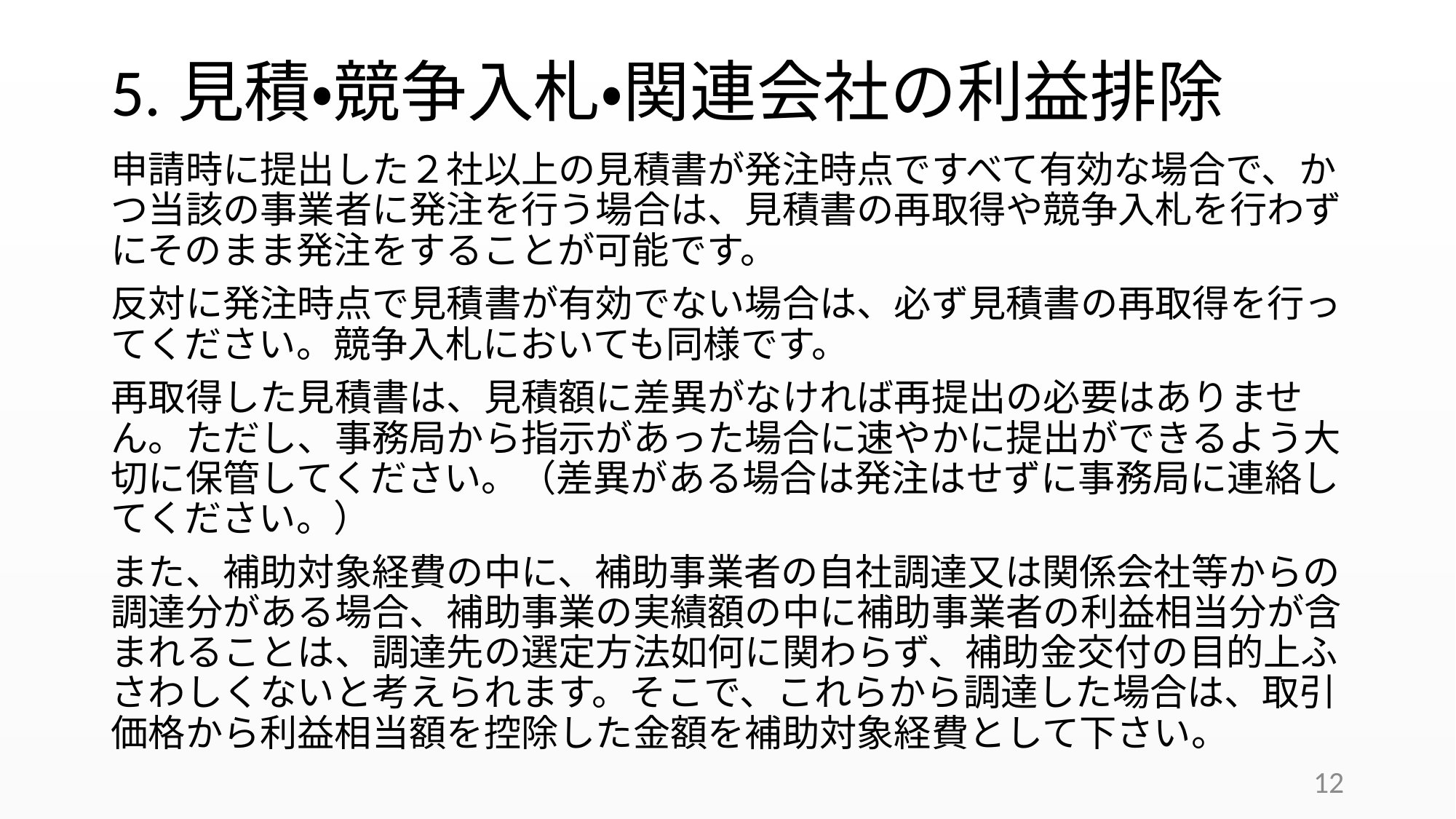

# 5.見積・競争入札・関連会社の利益排除
申請時に提出した２社以上の見積書が発注時点ですべて有効な場合で、かつ当該の事業者に発注を行う場合は、見積書の再取得や競争入札を行わずにそのまま発注をすることが可能です。
反対に発注時点で見積書が有効でない場合は、必ず見積書の再取得を行ってください。競争入札においても同様です。
再取得した見積書は、見積額に差異がなければ再提出の必要はありません。ただし、事務局から指示があった場合に速やかに提出ができるよう大切に保管してください。（差異がある場合は発注はせずに事務局に連絡してください。）
また、補助対象経費の中に、補助事業者の自社調達又は関係会社等からの調達分がある場合、補助事業の実績額の中に補助事業者の利益相当分が含まれることは、調達先の選定方法如何に関わらず、補助金交付の目的上ふさわしくないと考えられます。そこで、これらから調達した場合は、取引価格から利益相当額を控除した金額を補助対象経費として下さい。
12